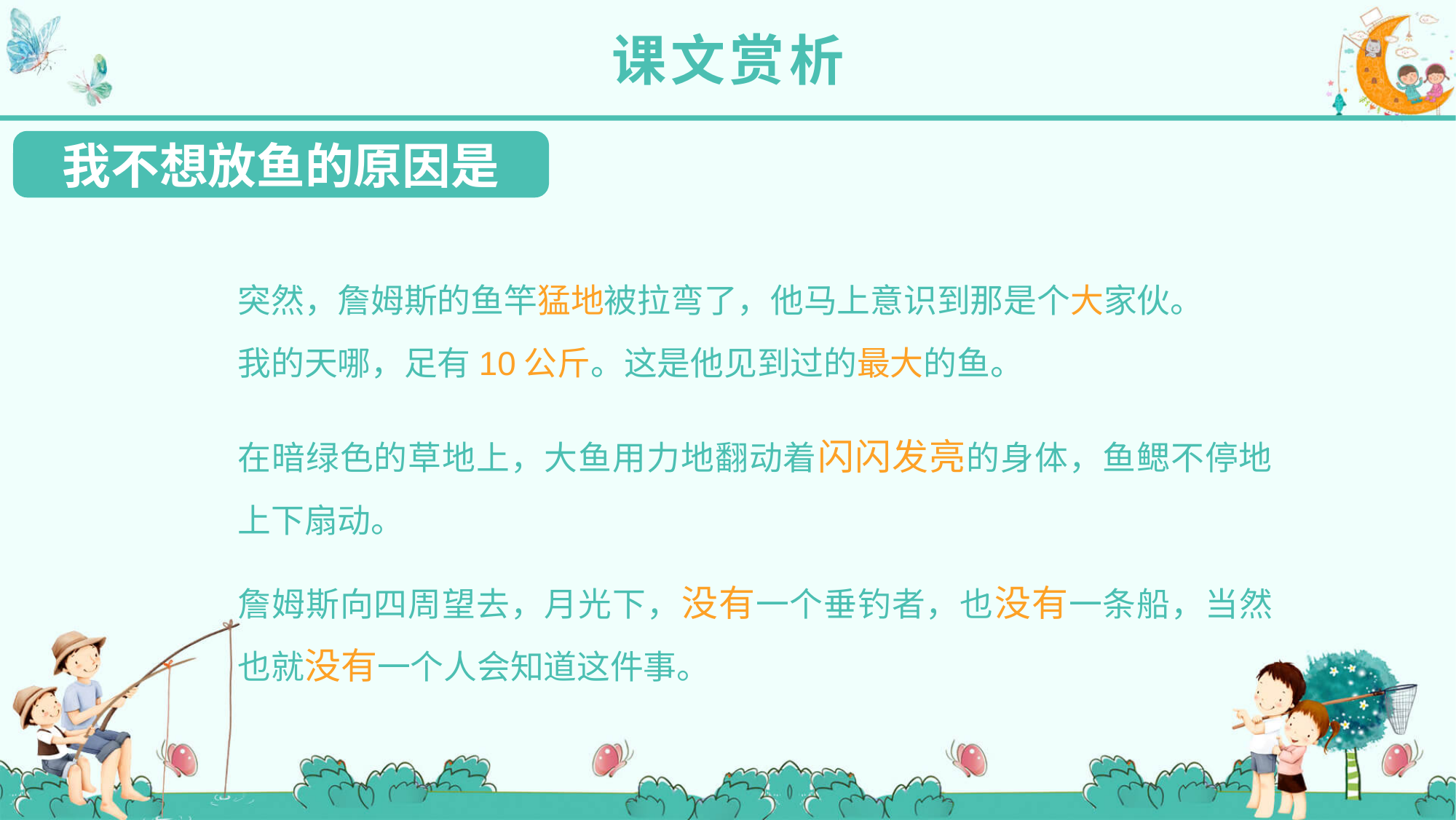

课文赏析

我不想放鱼的原因是
突然，詹姆斯的鱼竿猛地被拉弯了，他马上意识到那是个大家伙。
我的天哪，足有10公斤。这是他见到过的最大的鱼。
在暗绿色的草地上，大鱼用力地翻动着闪闪发亮的身体，鱼鳃不停地上下扇动。
詹姆斯向四周望去，月光下，没有一个垂钓者，也没有一条船，当然也就没有一个人会知道这件事。